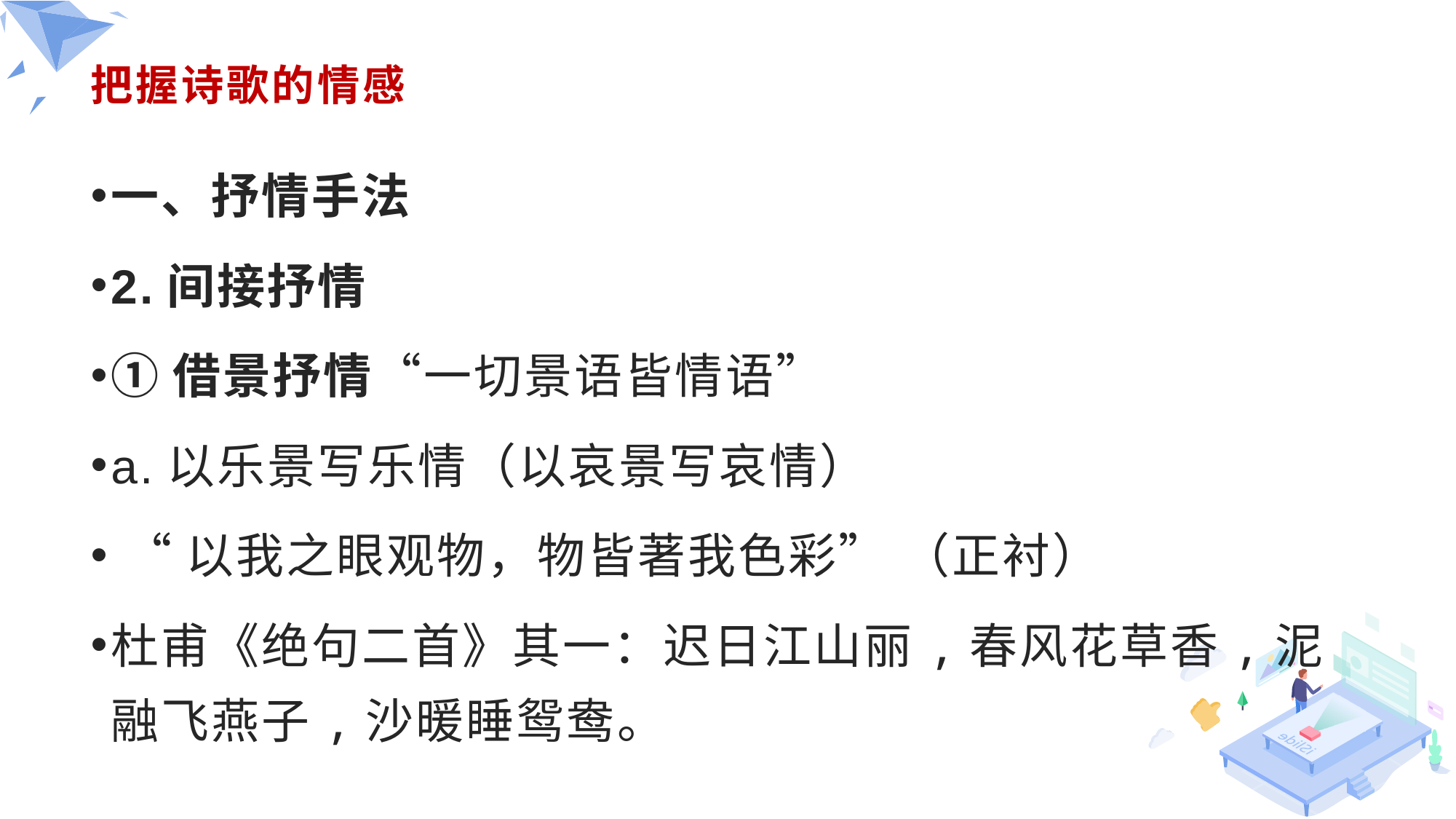

# 把握诗歌的情感
一、抒情手法
2.间接抒情
①借景抒情“一切景语皆情语”
a.以乐景写乐情（以哀景写哀情）
 “以我之眼观物，物皆著我色彩” （正衬）
杜甫《绝句二首》其一：迟日江山丽,春风花草香,泥融飞燕子,沙暖睡鸳鸯。